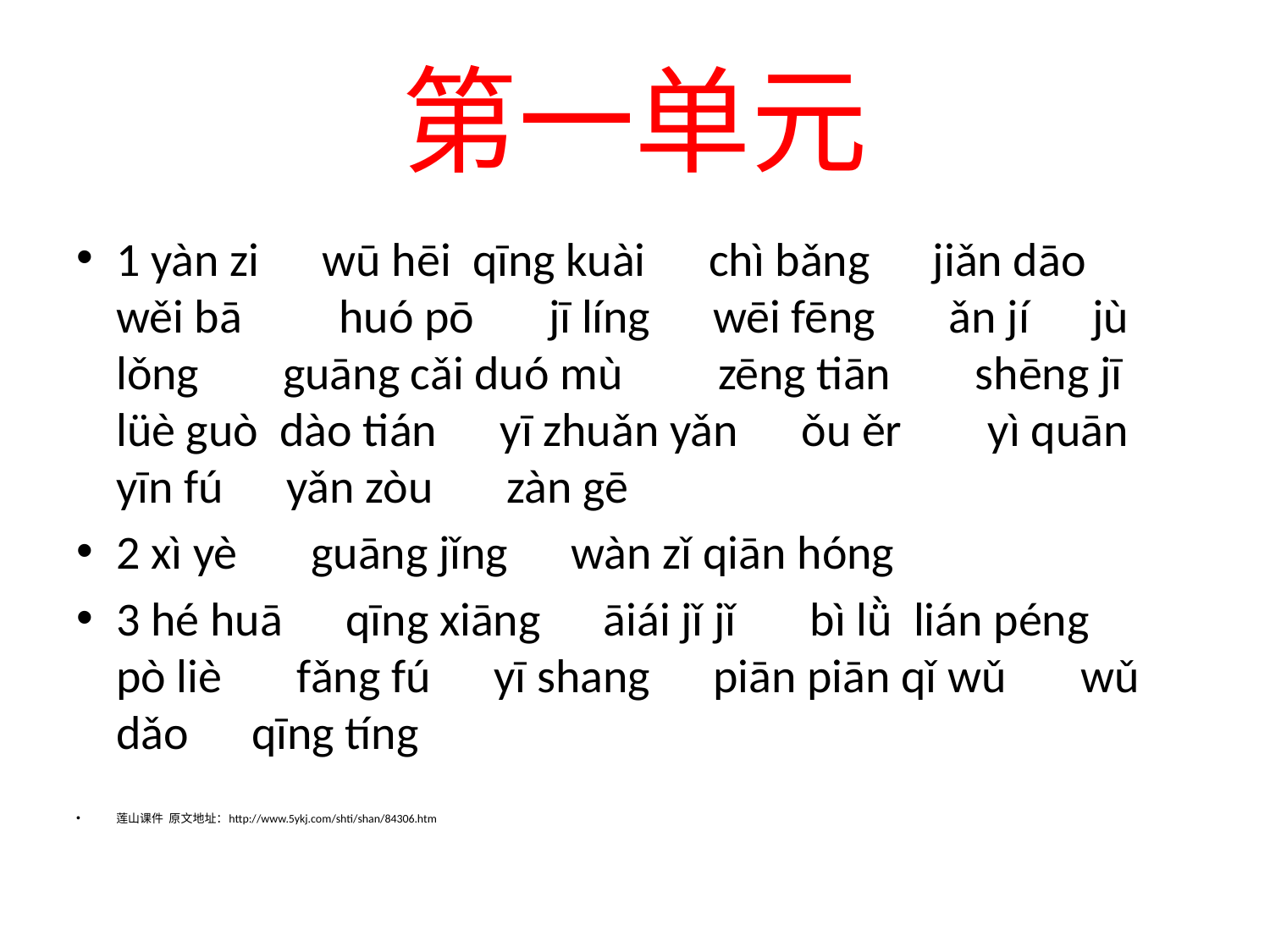

# 第一单元
1 yàn zi　 wū hēi  qīng kuài　 chì bǎng　 jiǎn dāo　 wěi bā         huó pō 　 jī líng　 wēi fēng　  ǎn jí 　jù lǒng　   guāng cǎi duó mù 　   zēng tiān　   shēng jī  lüè guò  dào tián　 yī zhuǎn yǎn　 ǒu ěr        yì quān　 yīn fú 　yǎn zòu　  zàn gē
2 xì yè 　 guāng jǐng　 wàn zǐ qiān hóng
3 hé huā 　qīng xiāng　 āiái jǐ jǐ 　 bì lǜ  lián péng　 pò liè       fǎng fú 　yī shang　 piān piān qǐ wǔ 　 wǔ dǎo　 qīng tíng

莲山课件  原文地址：http://www.5ykj.com/shti/shan/84306.htm